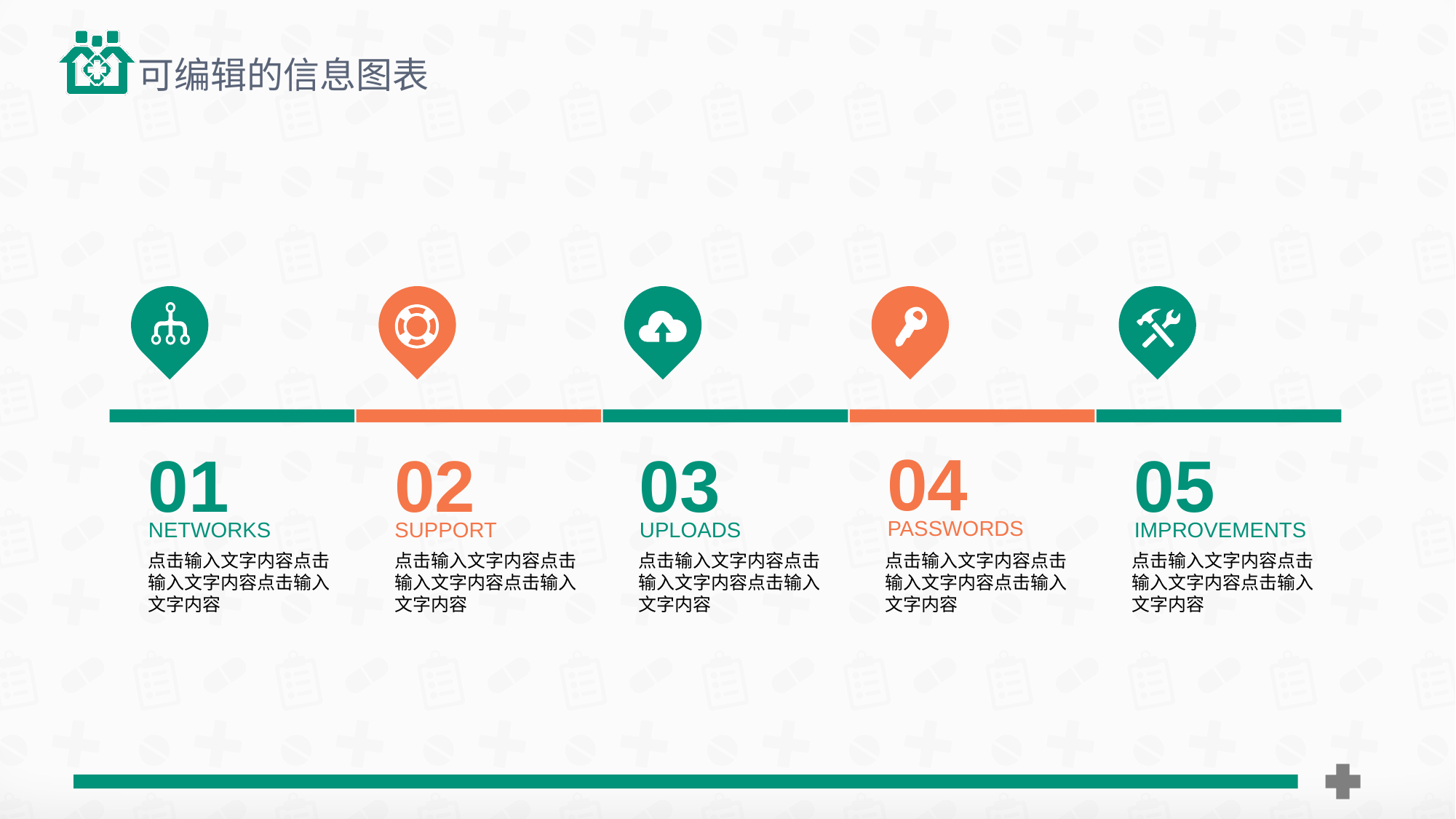

可编辑的信息图表

04
PASSWORDS
点击输入文字内容点击输入文字内容点击输入文字内容

01
NETWORKS
点击输入文字内容点击输入文字内容点击输入文字内容

02
SUPPORT
点击输入文字内容点击输入文字内容点击输入文字内容

03
UPLOADS
点击输入文字内容点击输入文字内容点击输入文字内容

05
IMPROVEMENTS
点击输入文字内容点击输入文字内容点击输入文字内容